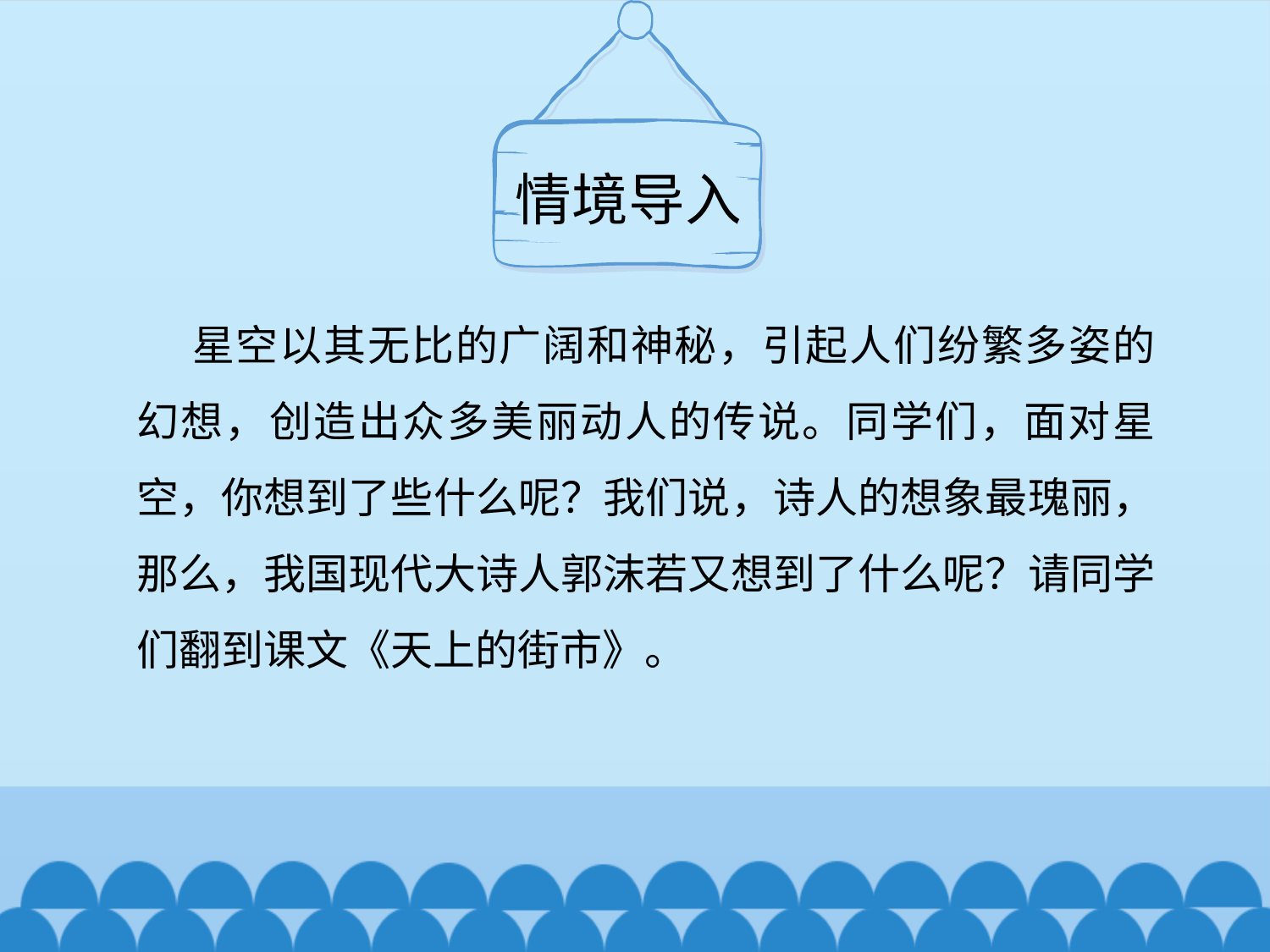

情境导入
    星空以其无比的广阔和神秘，引起人们纷繁多姿的幻想，创造出众多美丽动人的传说。同学们，面对星空，你想到了些什么呢？我们说，诗人的想象最瑰丽，那么，我国现代大诗人郭沫若又想到了什么呢？请同学们翻到课文《天上的街市》。